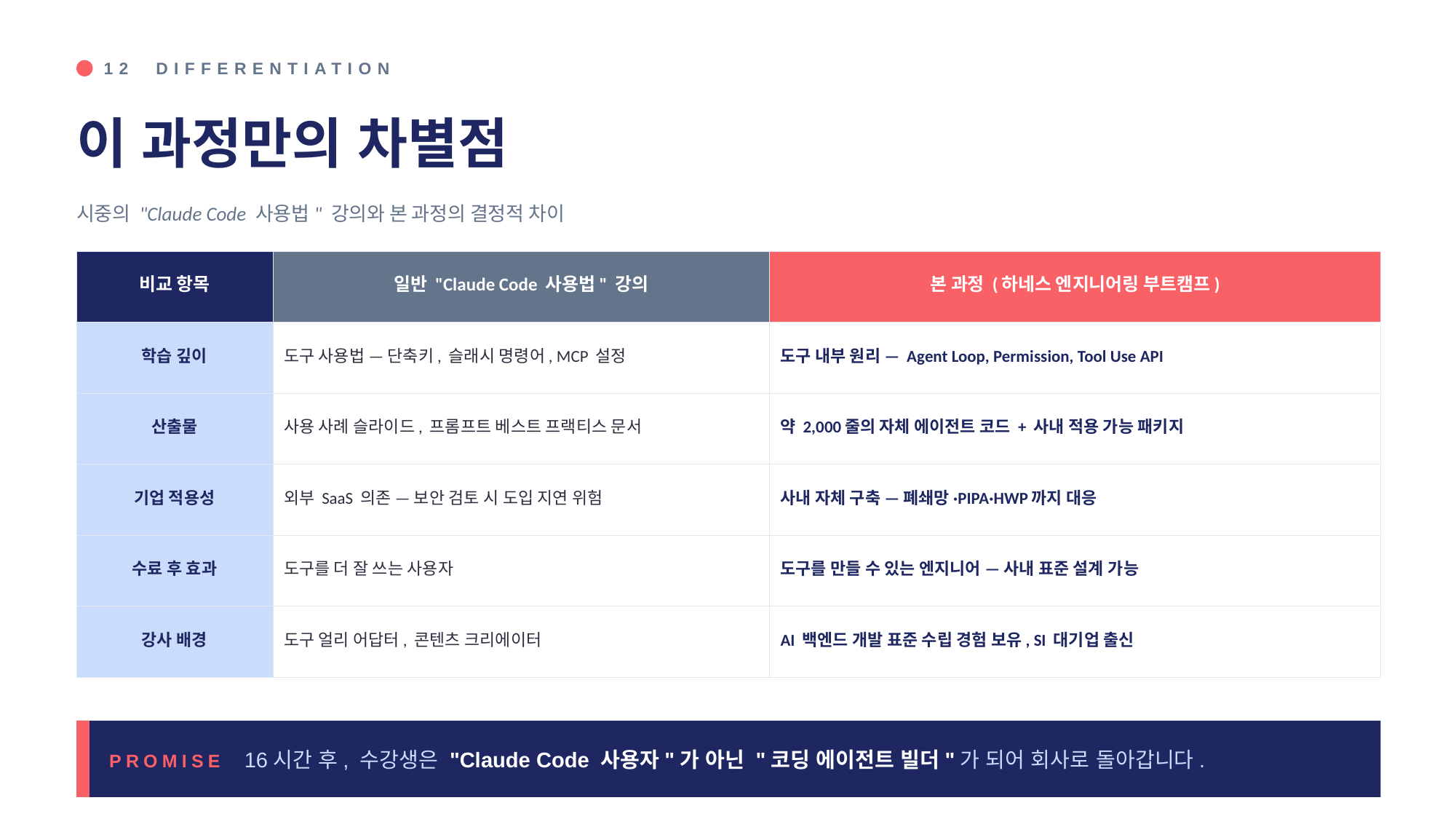

12  DIFFERENTIATION

이 과정만의 차별점
시중의 "Claude Code 사용법" 강의와 본 과정의 결정적 차이
| 비교 항목 | 일반 "Claude Code 사용법" 강의 | 본 과정 (하네스 엔지니어링 부트캠프) |
| --- | --- | --- |
| 학습 깊이 | 도구 사용법 — 단축키, 슬래시 명령어, MCP 설정 | 도구 내부 원리 — Agent Loop, Permission, Tool Use API |
| 산출물 | 사용 사례 슬라이드, 프롬프트 베스트 프랙티스 문서 | 약 2,000줄의 자체 에이전트 코드 + 사내 적용 가능 패키지 |
| 기업 적용성 | 외부 SaaS 의존 — 보안 검토 시 도입 지연 위험 | 사내 자체 구축 — 폐쇄망·PIPA·HWP까지 대응 |
| 수료 후 효과 | 도구를 더 잘 쓰는 사용자 | 도구를 만들 수 있는 엔지니어 — 사내 표준 설계 가능 |
| 강사 배경 | 도구 얼리 어답터, 콘텐츠 크리에이터 | AI 백엔드 개발 표준 수립 경험 보유, SI 대기업 출신 |

PROMISE  16시간 후, 수강생은 "Claude Code 사용자"가 아닌 "코딩 에이전트 빌더"가 되어 회사로 돌아갑니다.